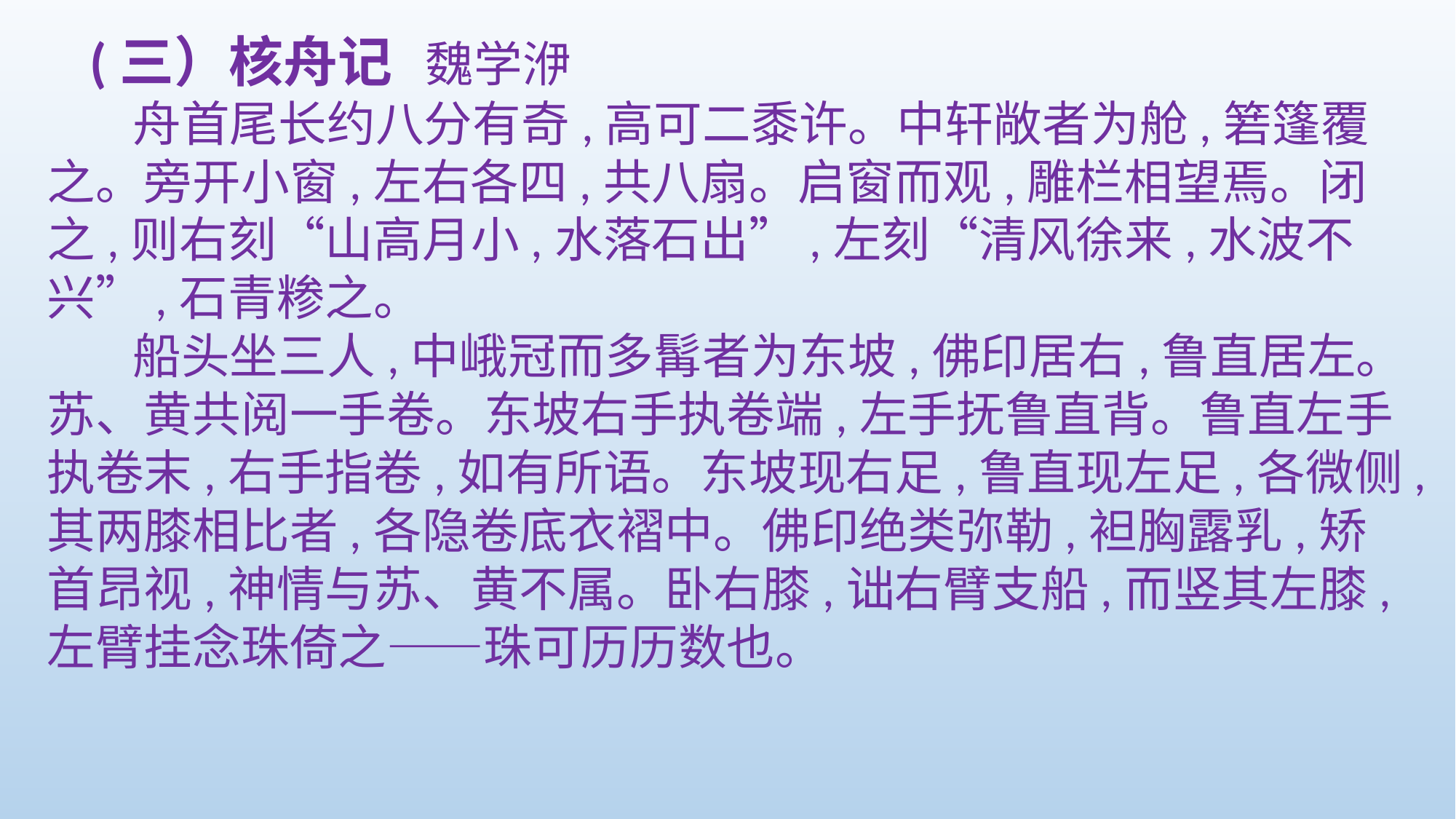

(三）核舟记   魏学洢
舟首尾长约八分有奇,高可二黍许。中轩敞者为舱,箬篷覆之。旁开小窗,左右各四,共八扇。启窗而观,雕栏相望焉。闭之,则右刻“山高月小,水落石出”,左刻“清风徐来,水波不兴”,石青糁之。
船头坐三人,中峨冠而多髯者为东坡,佛印居右,鲁直居左。苏、黄共阅一手卷。东坡右手执卷端,左手抚鲁直背。鲁直左手执卷末,右手指卷,如有所语。东坡现右足,鲁直现左足,各微侧,其两膝相比者,各隐卷底衣褶中。佛印绝类弥勒,袒胸露乳,矫首昂视,神情与苏、黄不属。卧右膝,诎右臂支船,而竖其左膝,左臂挂念珠倚之——珠可历历数也。